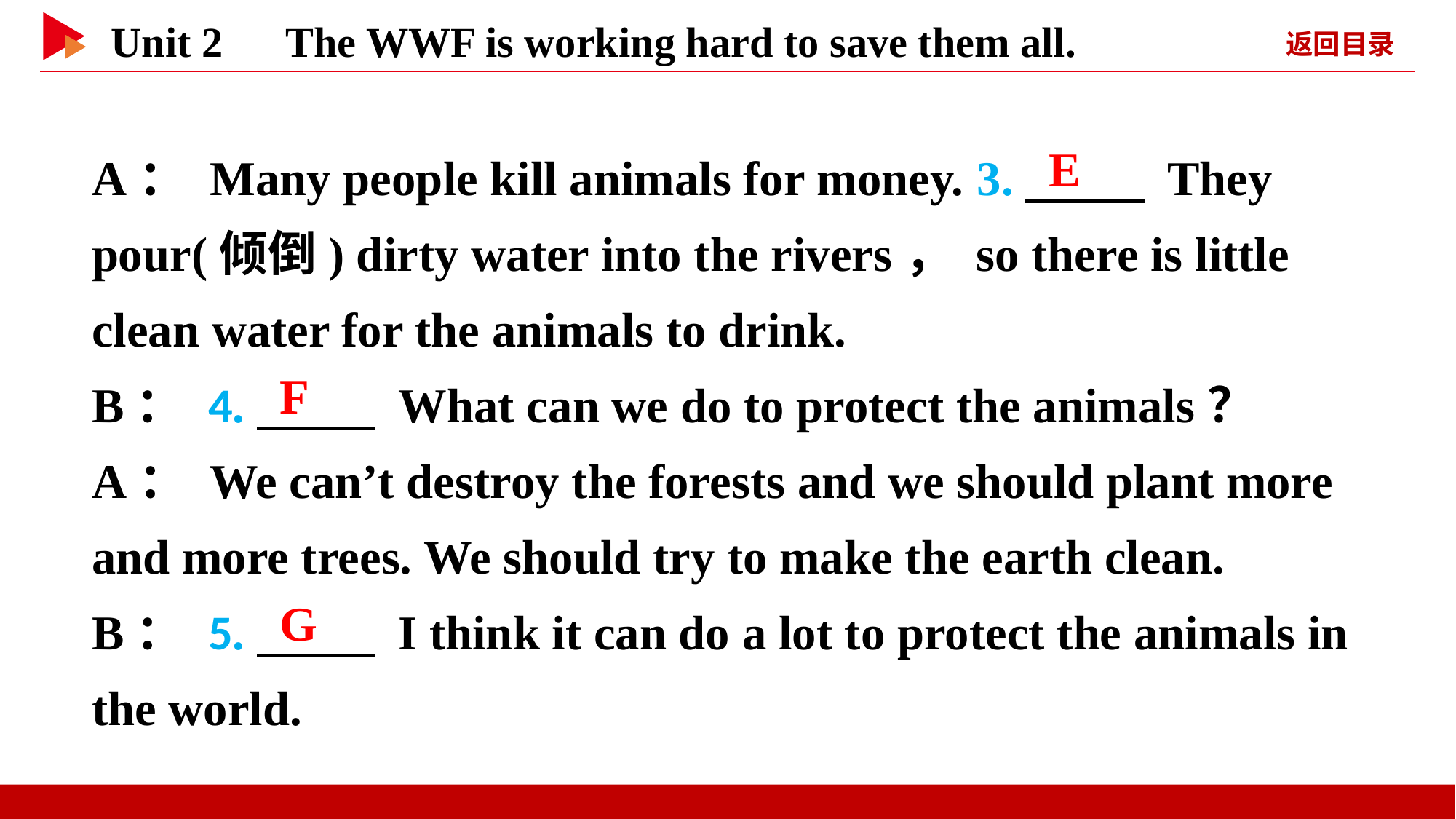

A： Many people kill animals for money. 3.　  　 They pour(倾倒) dirty water into the rivers， so there is little clean water for the animals to drink.
B： 4.　  　 What can we do to protect the animals？
A： We can’t destroy the forests and we should plant more and more trees. We should try to make the earth clean.
B： 5.　  　 I think it can do a lot to protect the animals in the world.
　E
　F
　G